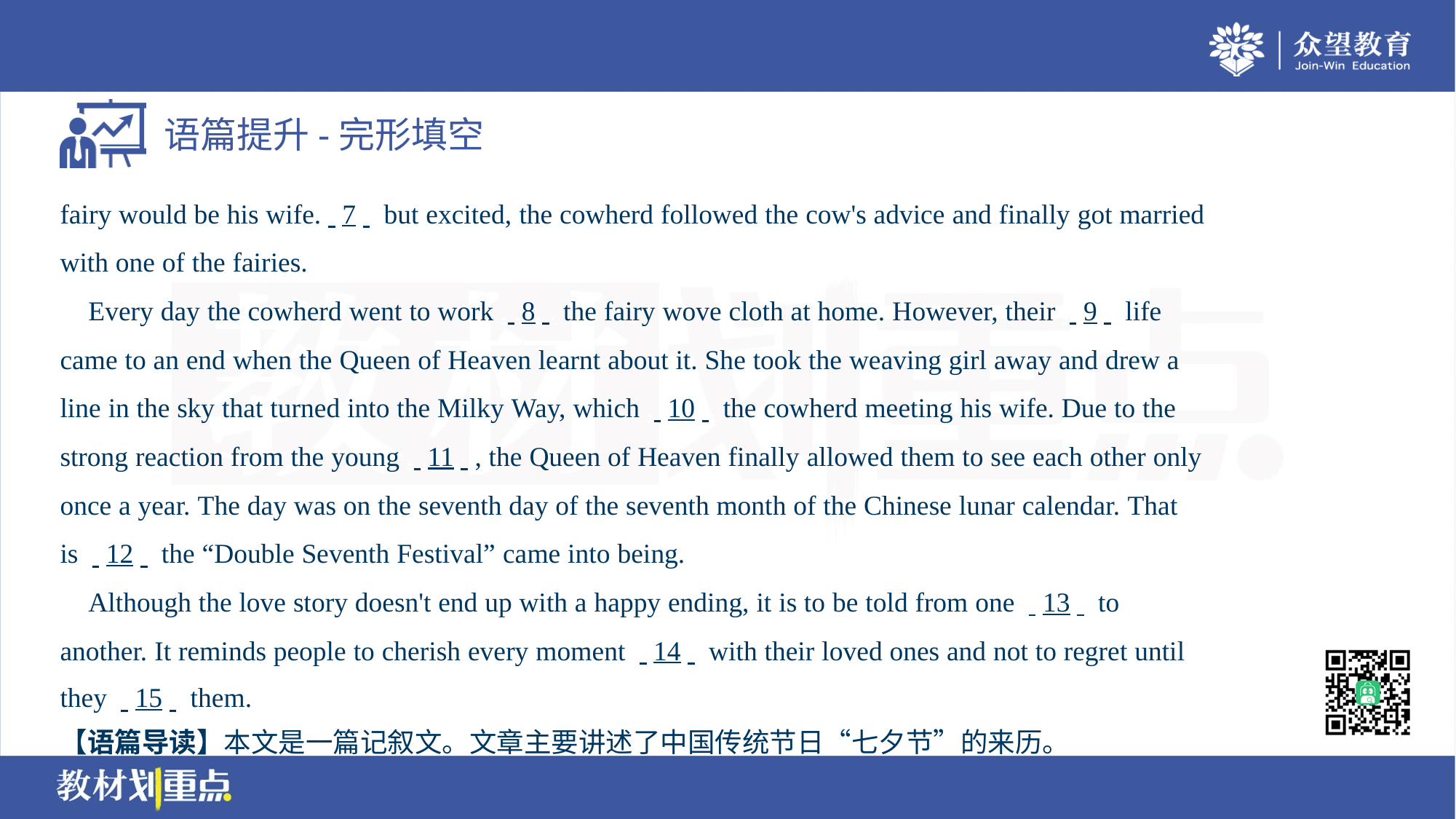

fairy would be his wife.. .7. . but excited, the cowherd followed the cow's advice and finally got married
with one of the fairies.
    Every day the cowherd went to work . .8. . the fairy wove cloth at home. However, their . .9. . life
came to an end when the Queen of Heaven learnt about it. She took the weaving girl away and drew a
line in the sky that turned into the Milky Way, which . .10. . the cowherd meeting his wife. Due to the
strong reaction from the young . .11. ., the Queen of Heaven finally allowed them to see each other only
once a year. The day was on the seventh day of the seventh month of the Chinese lunar calendar. That
is . .12. . the “Double Seventh Festival” came into being.
    Although the love story doesn't end up with a happy ending, it is to be told from one . .13. . to
another. It reminds people to cherish every moment . .14. . with their loved ones and not to regret until
they . .15. . them.
【语篇导读】本文是一篇记叙文。文章主要讲述了中国传统节日“七夕节”的来历。